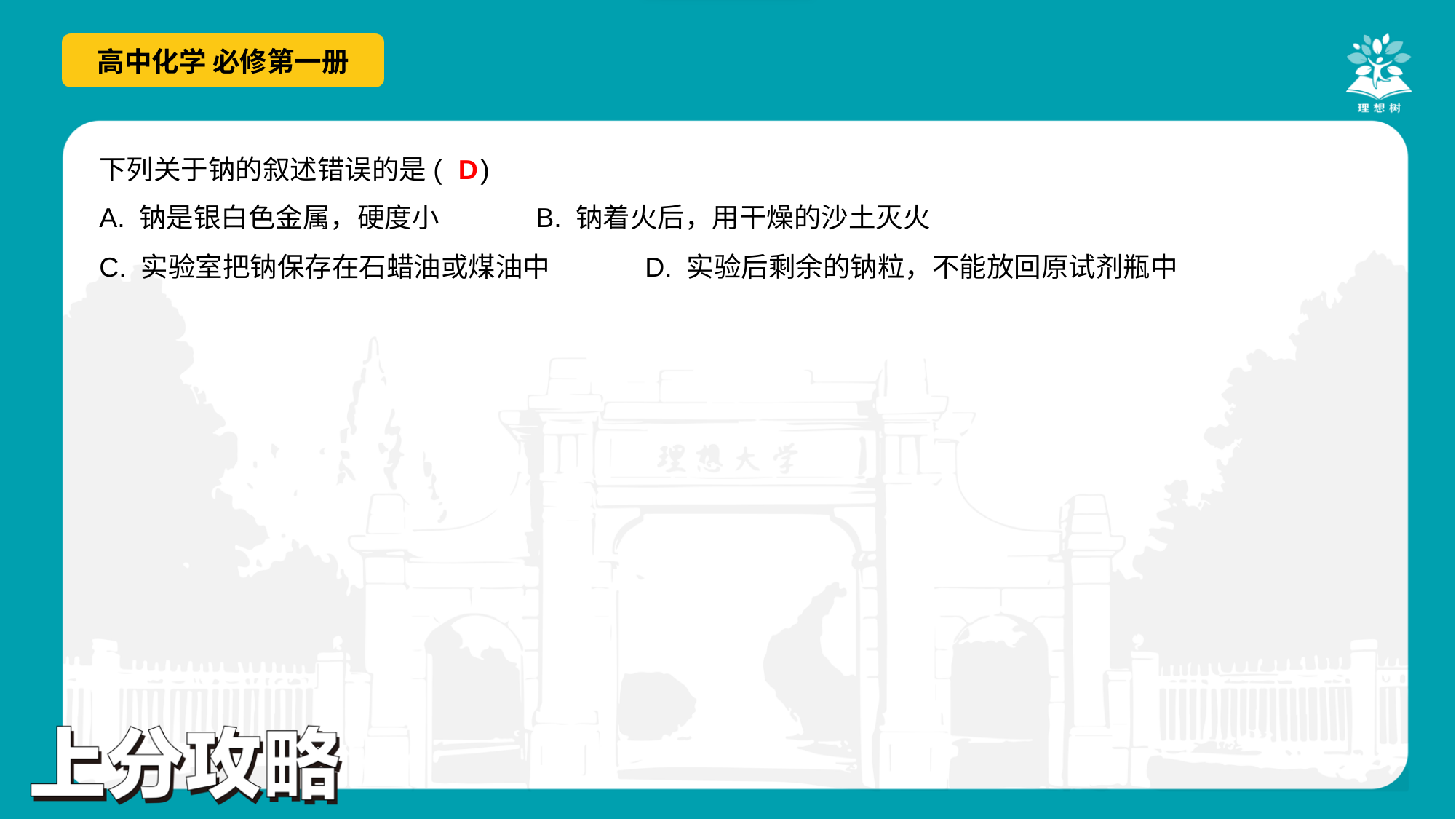

D
下列关于钠的叙述错误的是(     )
A. 钠是银白色金属，硬度小	B. 钠着火后，用干燥的沙土灭火
C. 实验室把钠保存在石蜡油或煤油中	D. 实验后剩余的钠粒，不能放回原试剂瓶中